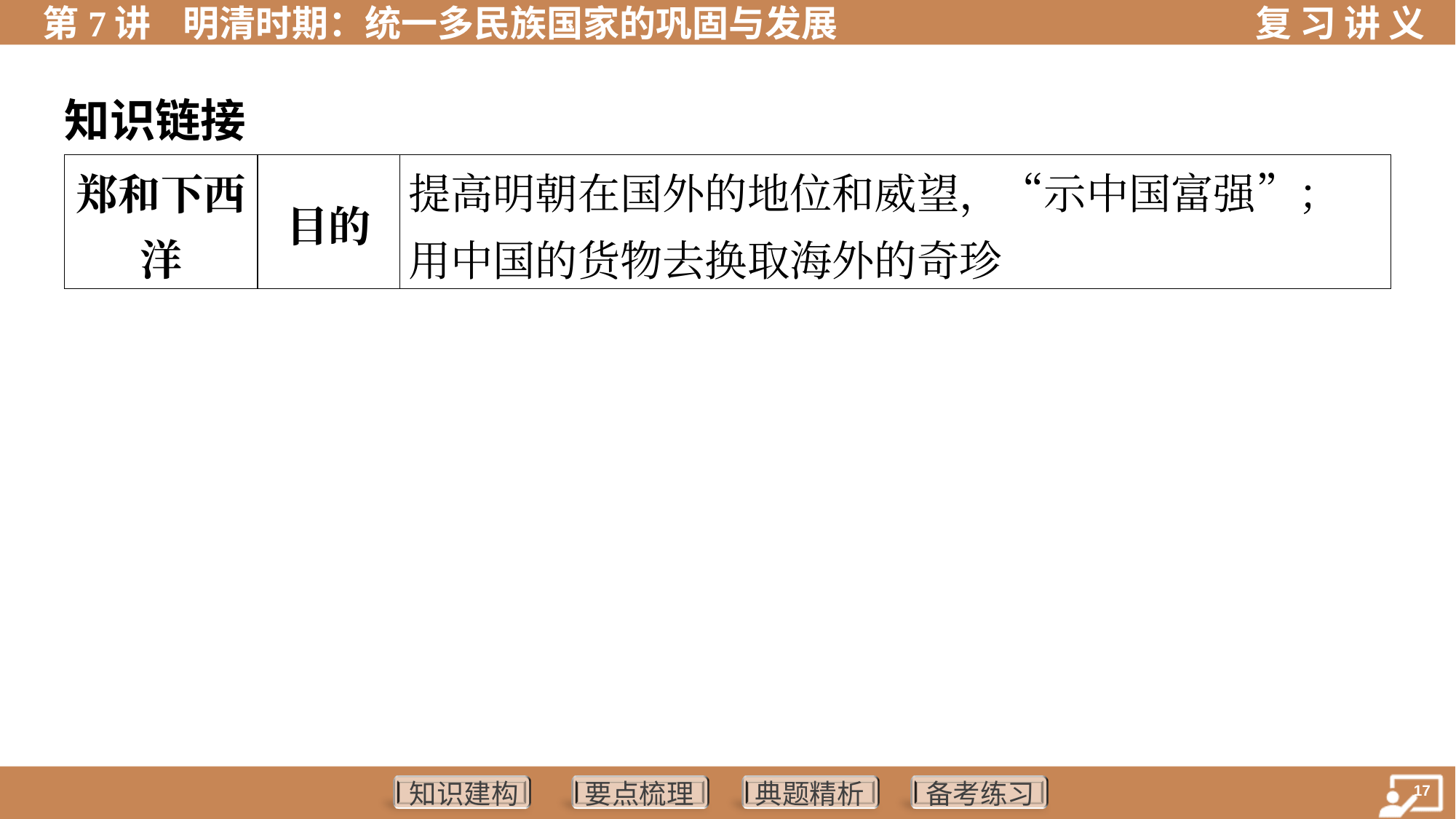

知识链接
| 郑和下西 洋 | 目的 | 提高明朝在国外的地位和威望，“示中国富强”；用中国的货物去换取海外的奇珍 |  |
| --- | --- | --- | --- |